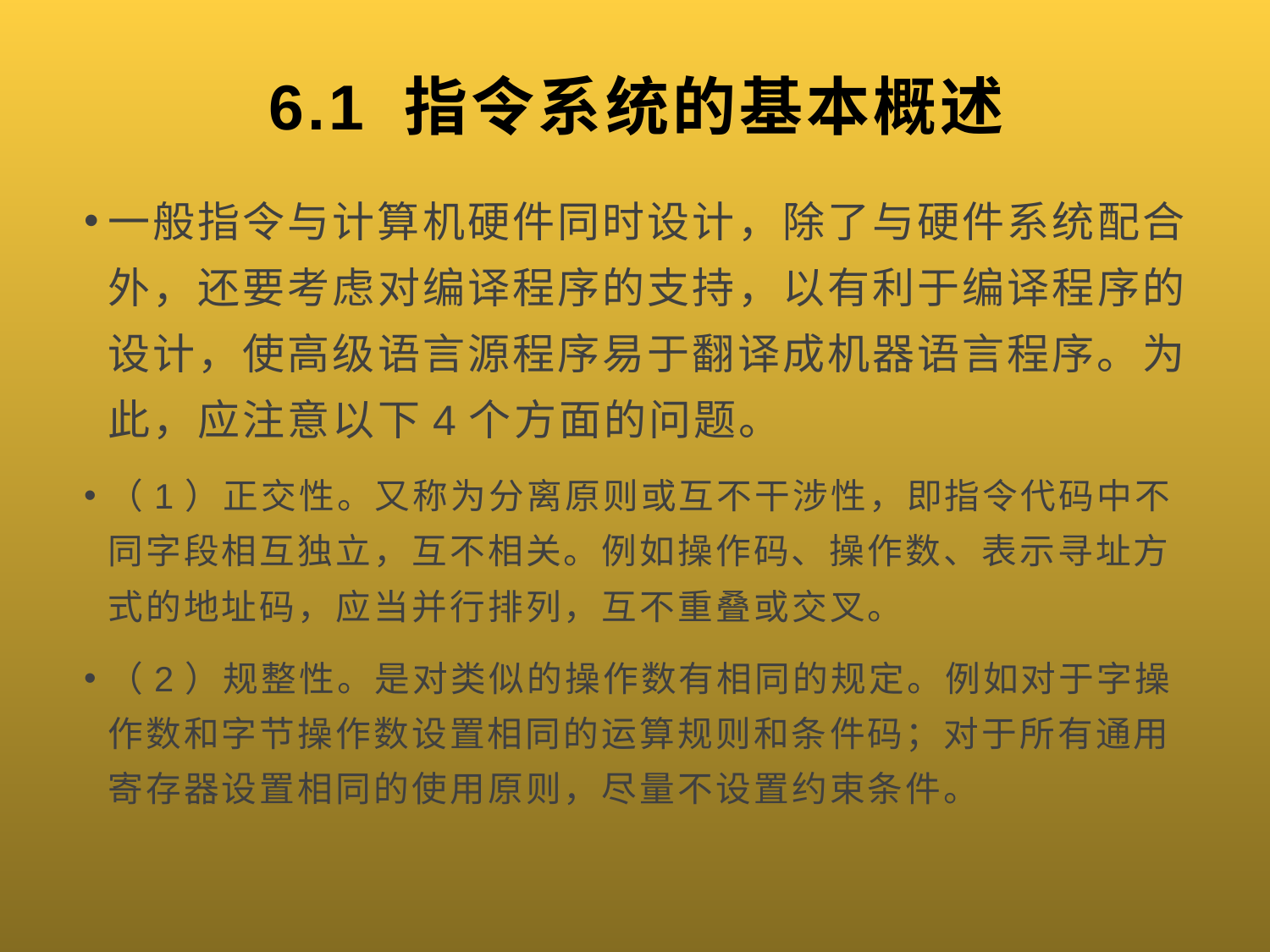

# 6.1 指令系统的基本概述
一般指令与计算机硬件同时设计，除了与硬件系统配合外，还要考虑对编译程序的支持，以有利于编译程序的设计，使高级语言源程序易于翻译成机器语言程序。为此，应注意以下4个方面的问题。
（1）正交性。又称为分离原则或互不干涉性，即指令代码中不同字段相互独立，互不相关。例如操作码、操作数、表示寻址方式的地址码，应当并行排列，互不重叠或交叉。
（2）规整性。是对类似的操作数有相同的规定。例如对于字操作数和字节操作数设置相同的运算规则和条件码；对于所有通用寄存器设置相同的使用原则，尽量不设置约束条件。